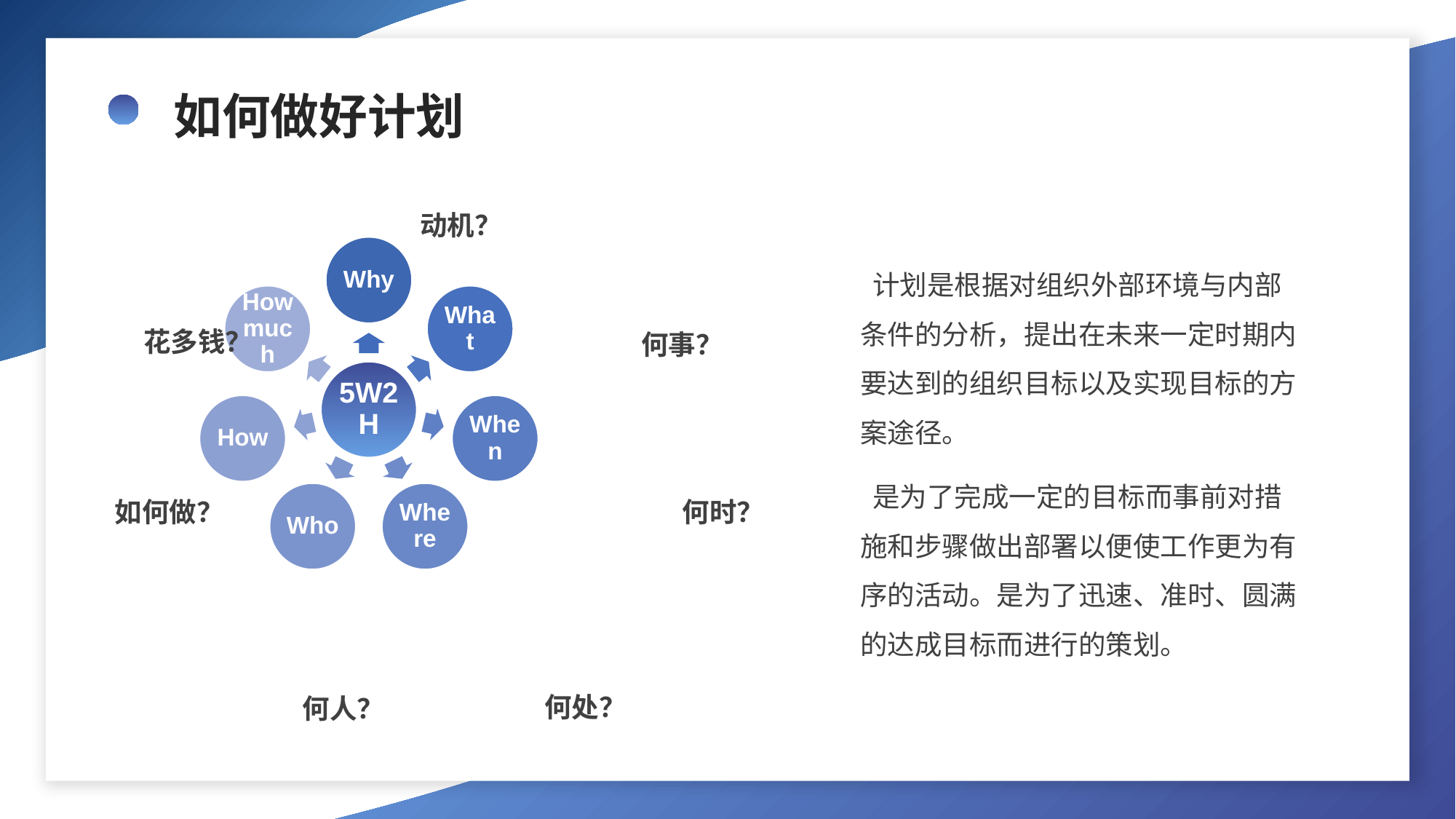

如何做好计划

动机？
5W2H

Why

What

When

Where

Who

How

How much
花多钱？
何事？
如何做？
何时？
何处？
何人？
 计划是根据对组织外部环境与内部条件的分析，提出在未来一定时期内要达到的组织目标以及实现目标的方案途径。
 是为了完成一定的目标而事前对措施和步骤做出部署以便使工作更为有序的活动。是为了迅速、准时、圆满的达成目标而进行的策划。